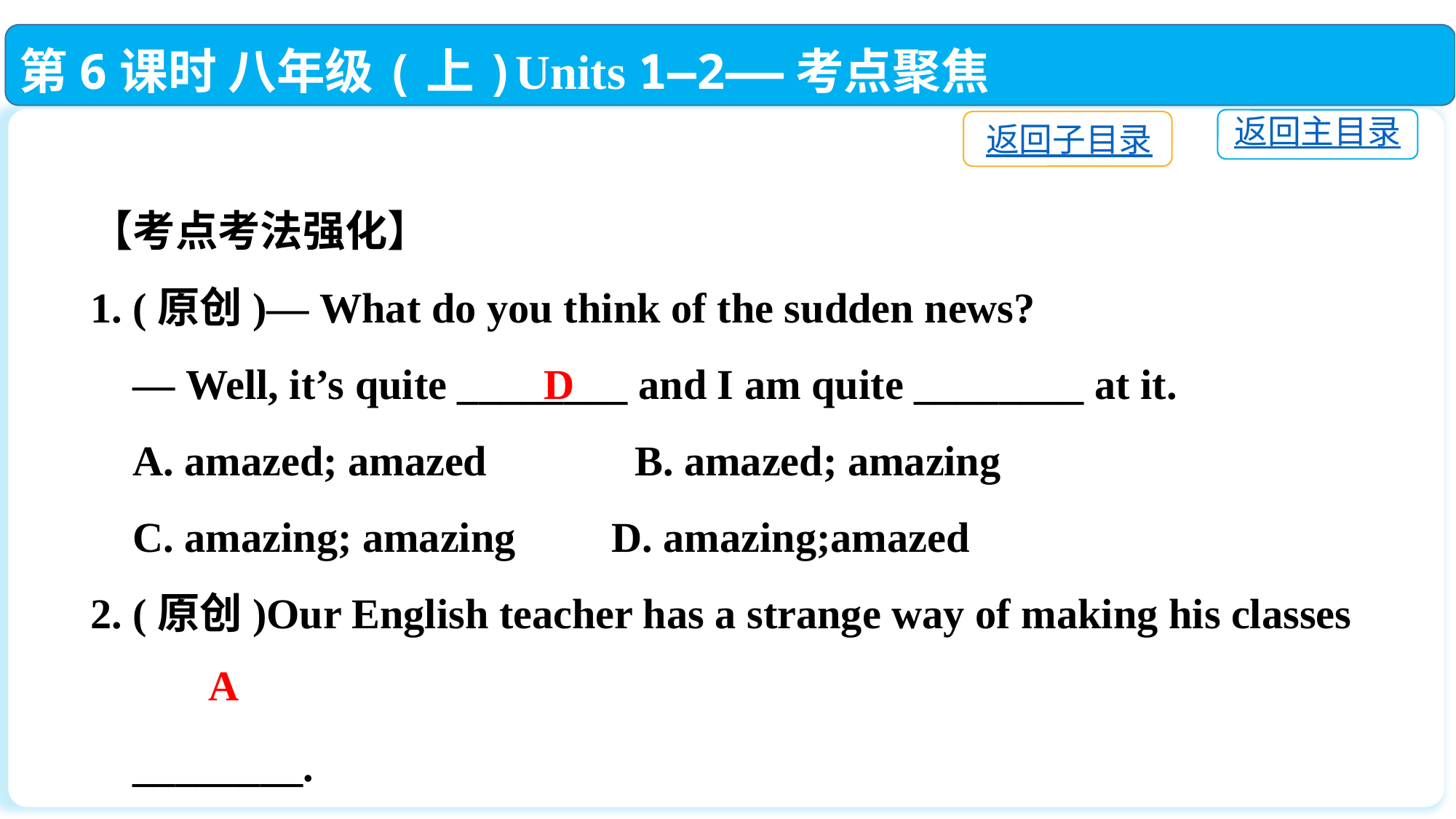

第6课时 八年级(上)Units 1—2——考点聚焦

返回主目录

返回子目录
【考点考法强化】
1. (原创)— What do you think of the sudden news?
    — Well, it’s quite ________ and I am quite ________ at it.
    A. amazed; amazed　　　B. amazed; amazing
    C. amazing; amazing	        D. amazing;amazed
2. (原创)Our English teacher has a strange way of making his classes
    ________.
   A. interesting	B. interested        C. exciting	    D. excited
D
A